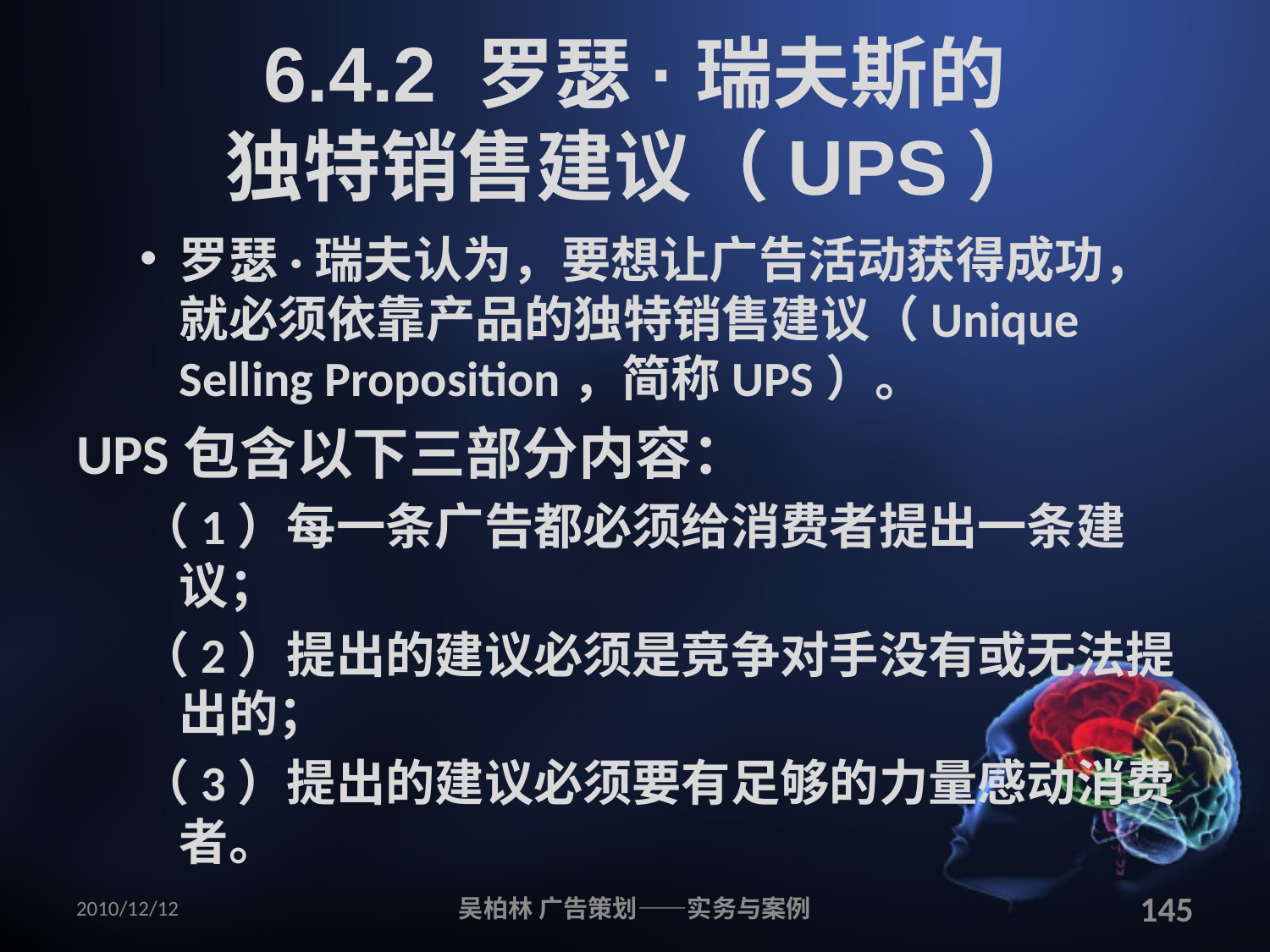

# 6.4.2 罗瑟·瑞夫斯的 独特销售建议（UPS）
罗瑟·瑞夫认为，要想让广告活动获得成功，就必须依靠产品的独特销售建议（Unique Selling Proposition，简称UPS）。
UPS包含以下三部分内容：
（1）每一条广告都必须给消费者提出一条建议；
（2）提出的建议必须是竞争对手没有或无法提出的；
（3）提出的建议必须要有足够的力量感动消费者。

2010/12/12
吴柏林 广告策划——实务与案例
145